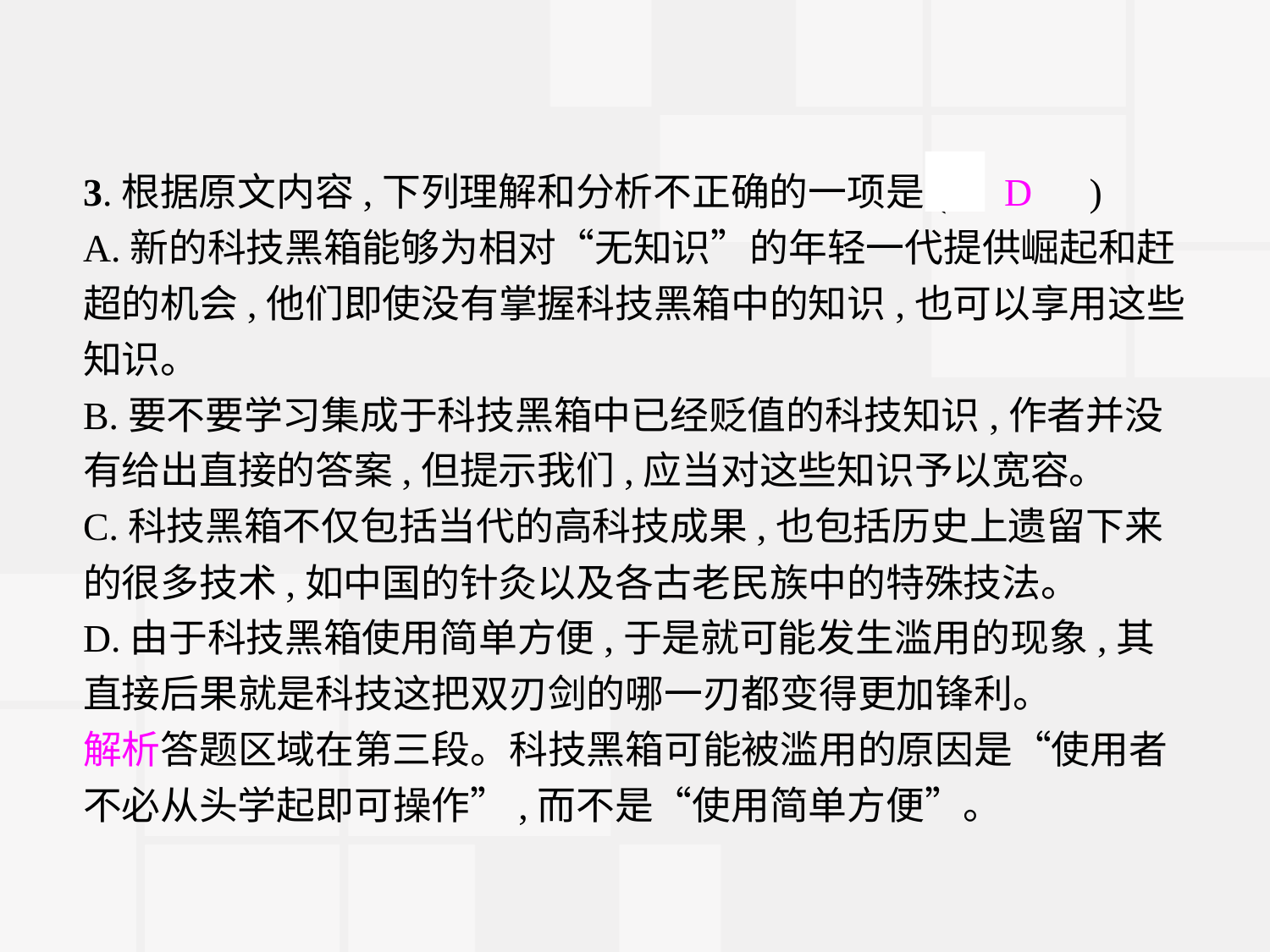

3.根据原文内容,下列理解和分析不正确的一项是(　D　)
A.新的科技黑箱能够为相对“无知识”的年轻一代提供崛起和赶超的机会,他们即使没有掌握科技黑箱中的知识,也可以享用这些知识。
B.要不要学习集成于科技黑箱中已经贬值的科技知识,作者并没有给出直接的答案,但提示我们,应当对这些知识予以宽容。
C.科技黑箱不仅包括当代的高科技成果,也包括历史上遗留下来的很多技术,如中国的针灸以及各古老民族中的特殊技法。
D.由于科技黑箱使用简单方便,于是就可能发生滥用的现象,其直接后果就是科技这把双刃剑的哪一刃都变得更加锋利。
解析答题区域在第三段。科技黑箱可能被滥用的原因是“使用者不必从头学起即可操作”,而不是“使用简单方便”。